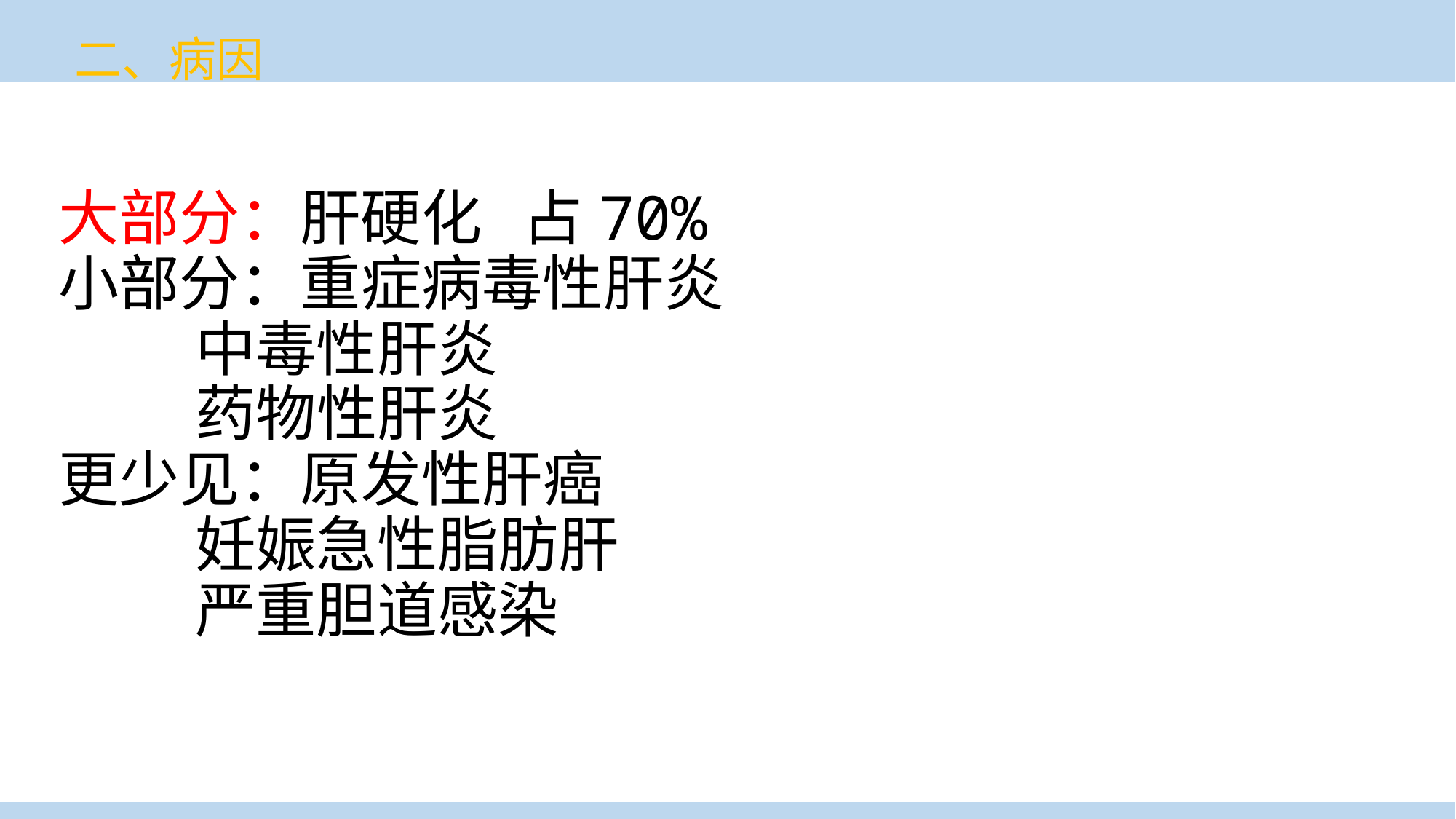

# 二、病因
大部分：肝硬化   占70%
小部分：重症病毒性肝炎
         中毒性肝炎
         药物性肝炎
更少见：原发性肝癌
         妊娠急性脂肪肝
         严重胆道感染